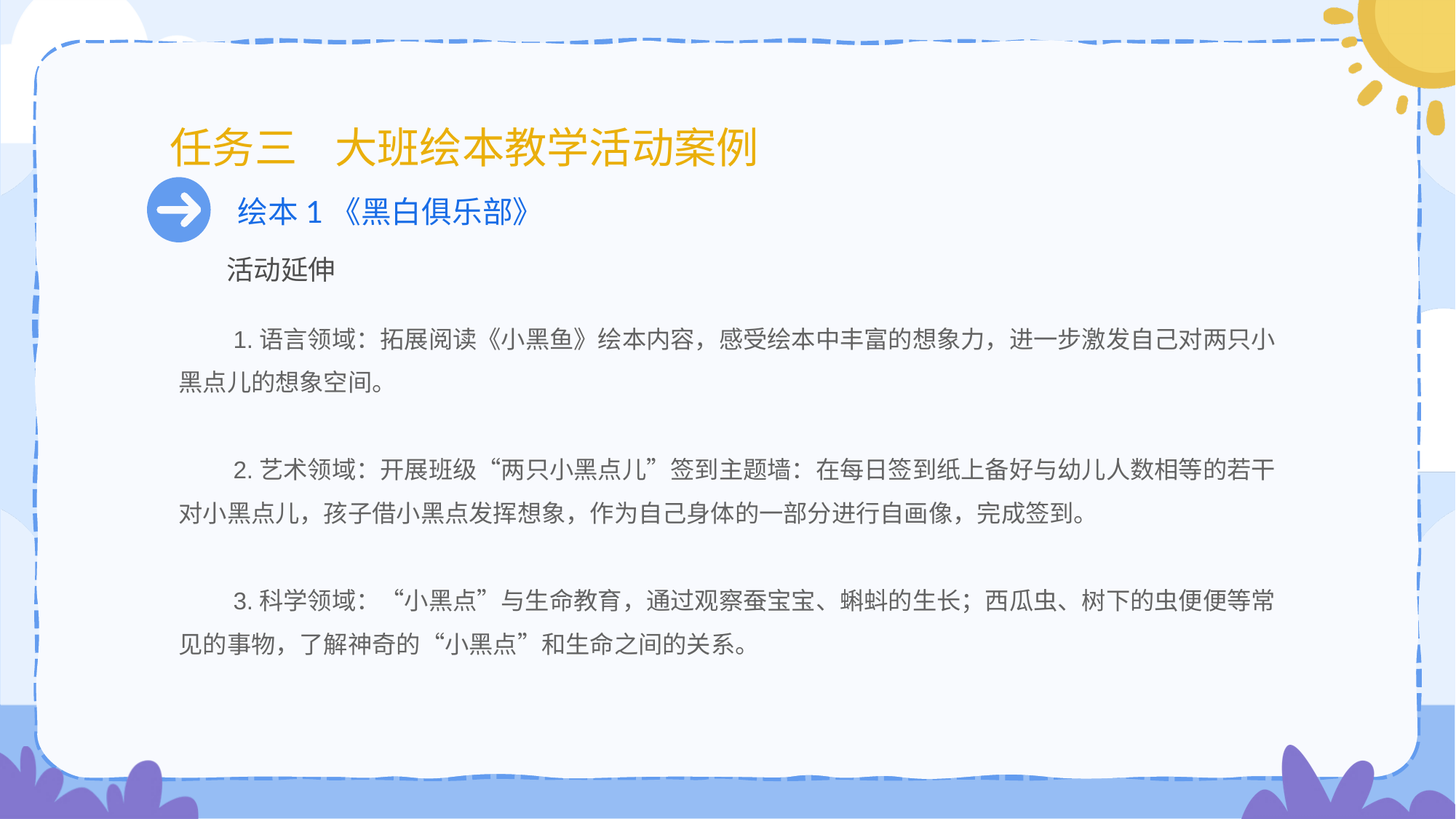

# 任务三    大班绘本教学活动案例

绘本1《黑白俱乐部》
活动延伸
1.语言领域：拓展阅读《小黑鱼》绘本内容，感受绘本中丰富的想象力，进一步激发自己对两只小黑点儿的想象空间。

2.艺术领域：开展班级“两只小黑点儿”签到主题墙：在每日签到纸上备好与幼儿人数相等的若干对小黑点儿，孩子借小黑点发挥想象，作为自己身体的一部分进行自画像，完成签到。

3.科学领域：“小黑点”与生命教育，通过观察蚕宝宝、蝌蚪的生长；西瓜虫、树下的虫便便等常见的事物，了解神奇的“小黑点”和生命之间的关系。